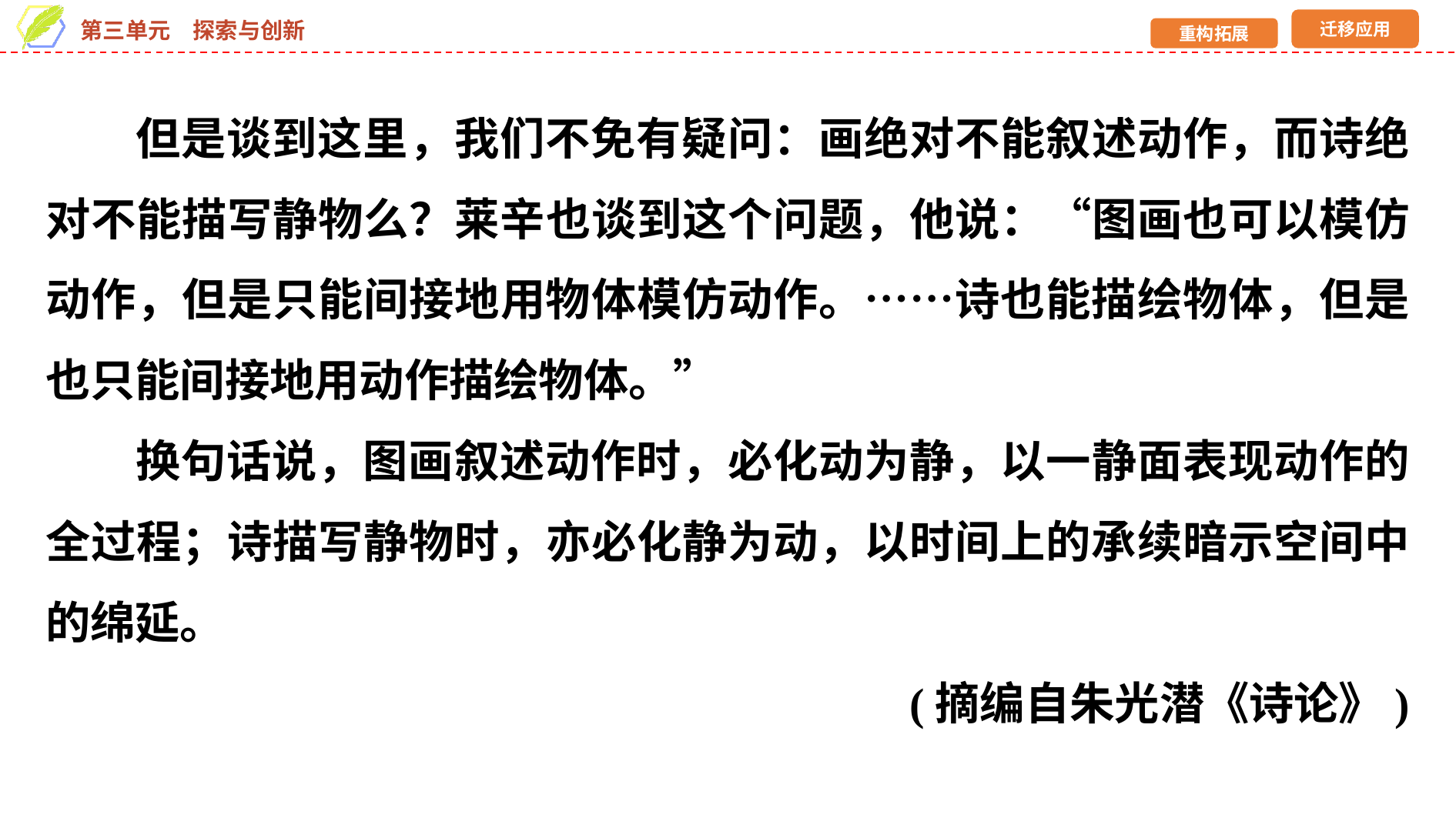

但是谈到这里，我们不免有疑问：画绝对不能叙述动作，而诗绝对不能描写静物么？莱辛也谈到这个问题，他说：“图画也可以模仿动作，但是只能间接地用物体模仿动作。……诗也能描绘物体，但是也只能间接地用动作描绘物体。”
换句话说，图画叙述动作时，必化动为静，以一静面表现动作的全过程；诗描写静物时，亦必化静为动，以时间上的承续暗示空间中的绵延。
(摘编自朱光潜《诗论》)